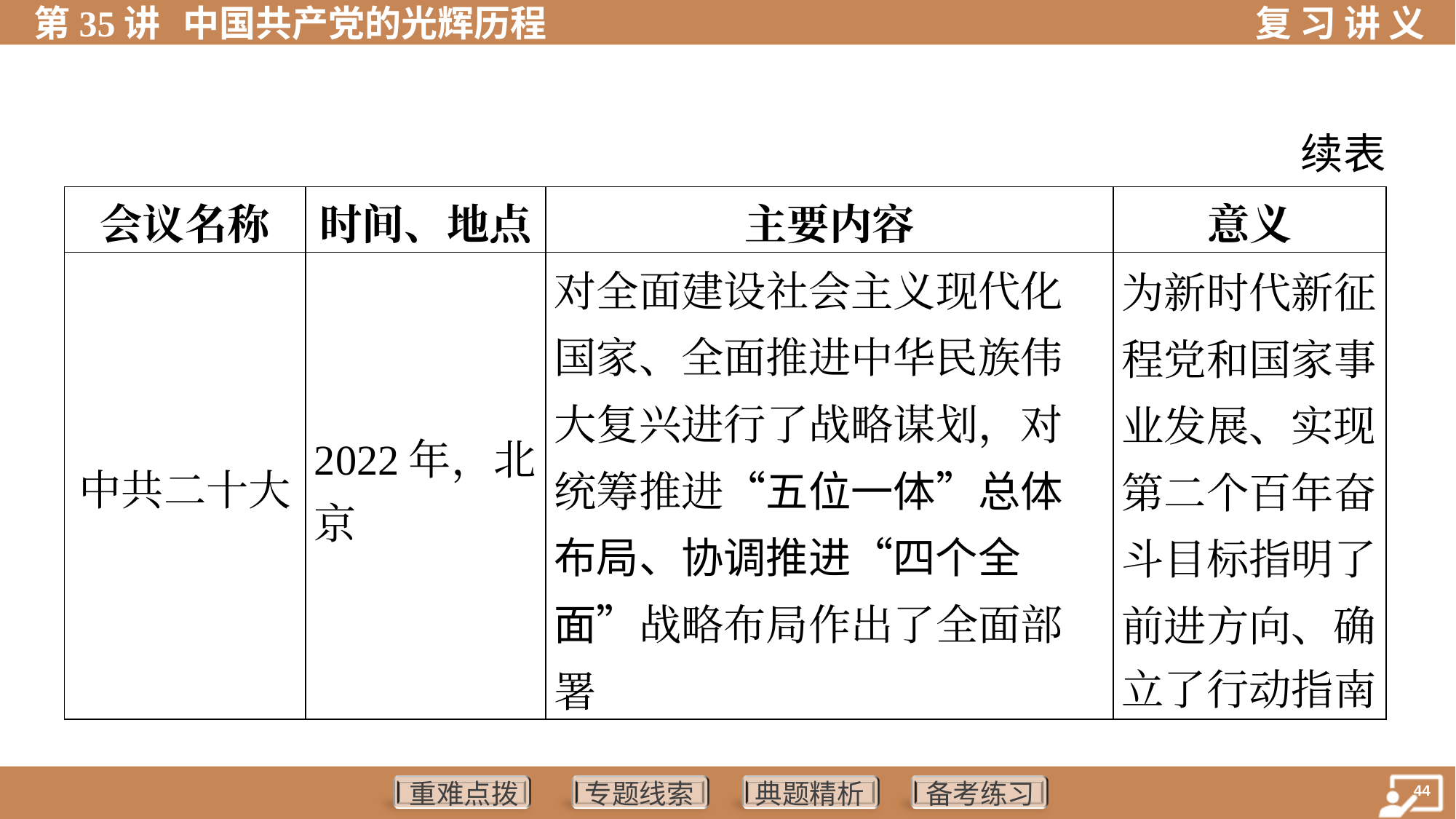

续表
| 会议名称 | 时间、地点 | 主要内容 | 意义 |
| --- | --- | --- | --- |
| 中共二十大 | 2022年，北 京 | 对全面建设社会主义现代化 国家、全面推进中华民族伟 大复兴进行了战略谋划，对 统筹推进“五位一体”总体布局、协调推进“四个全面”战略布局作出了全面部署 | 为新时代新征 程党和国家事 业发展、实现 第二个百年奋 斗目标指明了 前进方向、确 立了行动指南 |